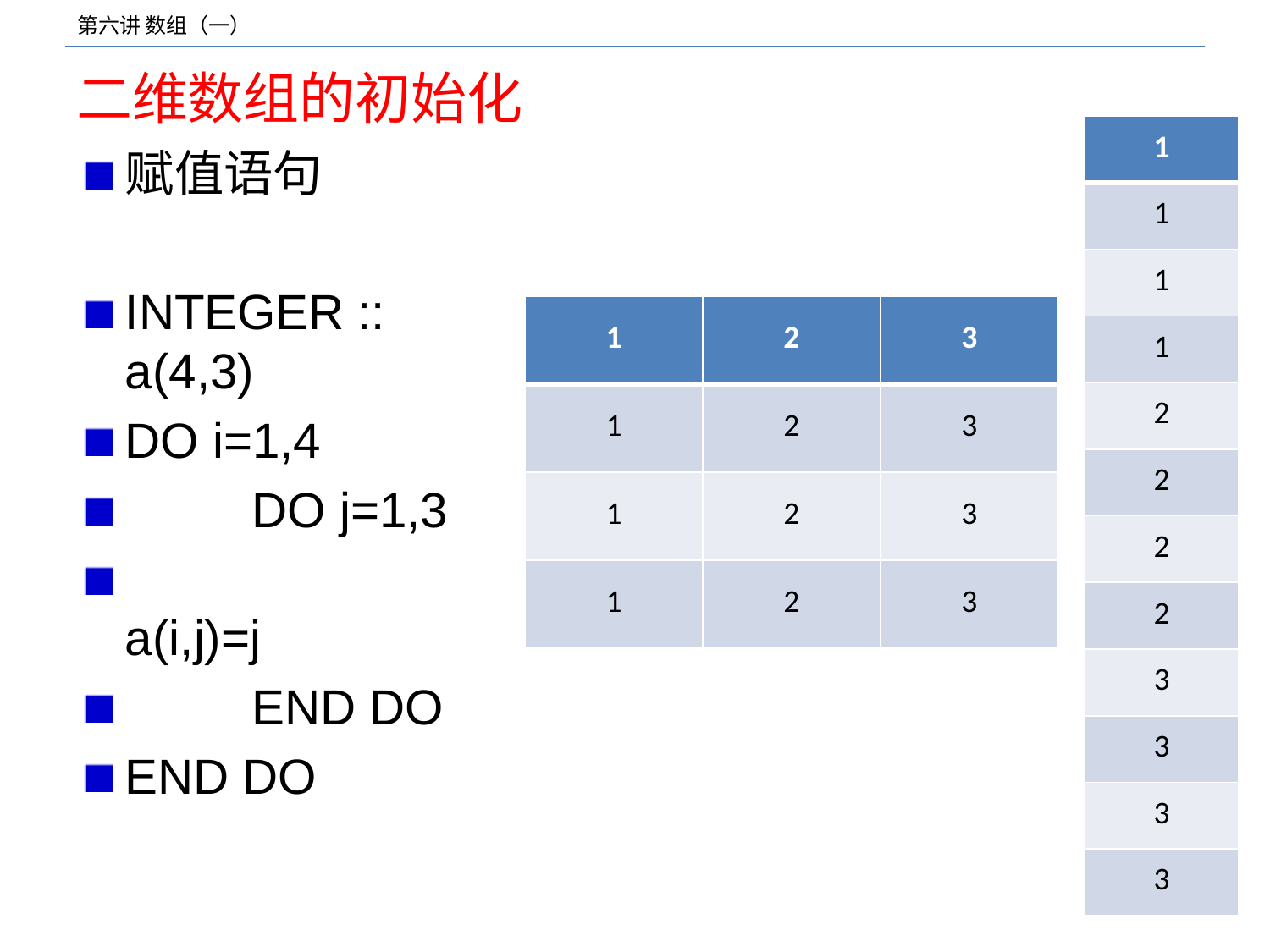

# 二维数组的初始化
| 1 |
| --- |
| 1 |
| 1 |
| 1 |
| 2 |
| 2 |
| 2 |
| 2 |
| 3 |
| 3 |
| 3 |
| 3 |
赋值语句

INTEGER :: a(4,3)
DO i=1,4
	DO j=1,3
		a(i,j)=j
	END DO
END DO
| 1 | 2 | 3 |
| --- | --- | --- |
| 1 | 2 | 3 |
| 1 | 2 | 3 |
| 1 | 2 | 3 |